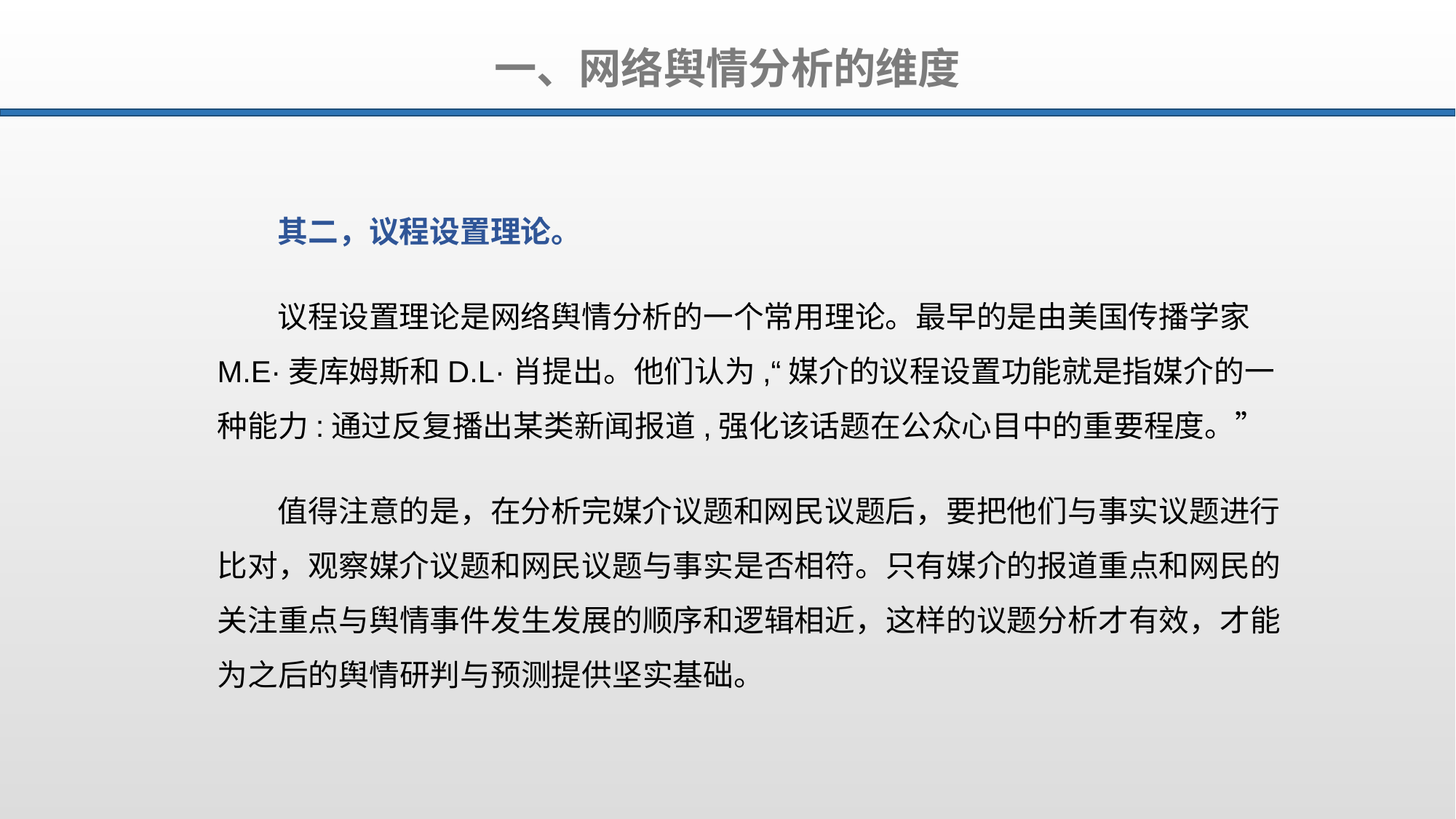

一、网络舆情分析的维度

其二，议程设置理论。
议程设置理论是网络舆情分析的一个常用理论。最早的是由美国传播学家M.E·麦库姆斯和D.L·肖提出。他们认为,“媒介的议程设置功能就是指媒介的一种能力:通过反复播出某类新闻报道,强化该话题在公众心目中的重要程度。”
值得注意的是，在分析完媒介议题和网民议题后，要把他们与事实议题进行比对，观察媒介议题和网民议题与事实是否相符。只有媒介的报道重点和网民的关注重点与舆情事件发生发展的顺序和逻辑相近，这样的议题分析才有效，才能为之后的舆情研判与预测提供坚实基础。